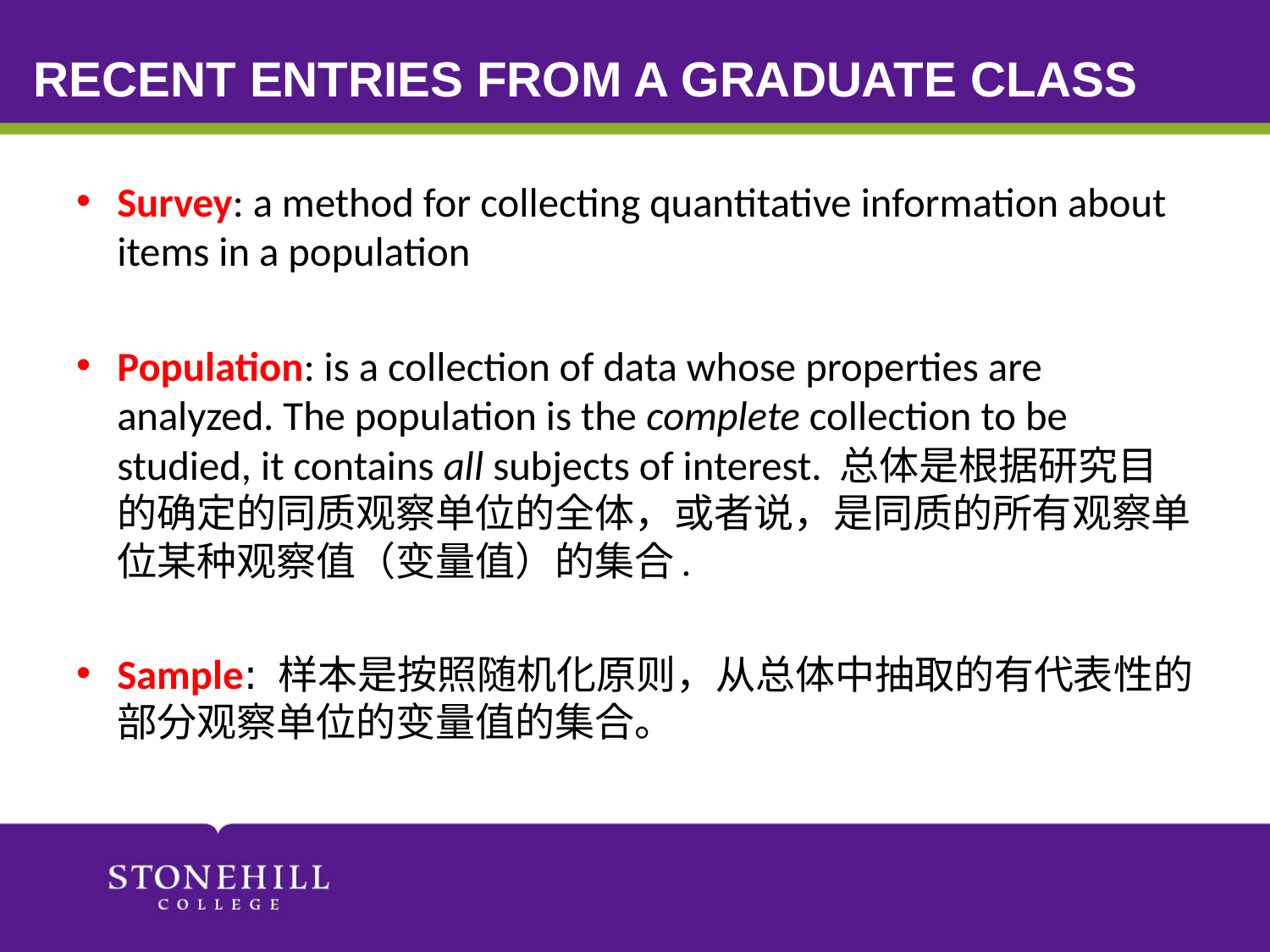

# Recent entries from a graduate class
Survey: a method for collecting quantitative information about items in a population

Population: is a collection of data whose properties are analyzed. The population is the complete collection to be studied, it contains all subjects of interest. 总体是根据研究目的确定的同质观察单位的全体，或者说，是同质的所有观察单位某种观察值（变量值）的集合.

Sample: 样本是按照随机化原则，从总体中抽取的有代表性的部分观察单位的变量值的集合。